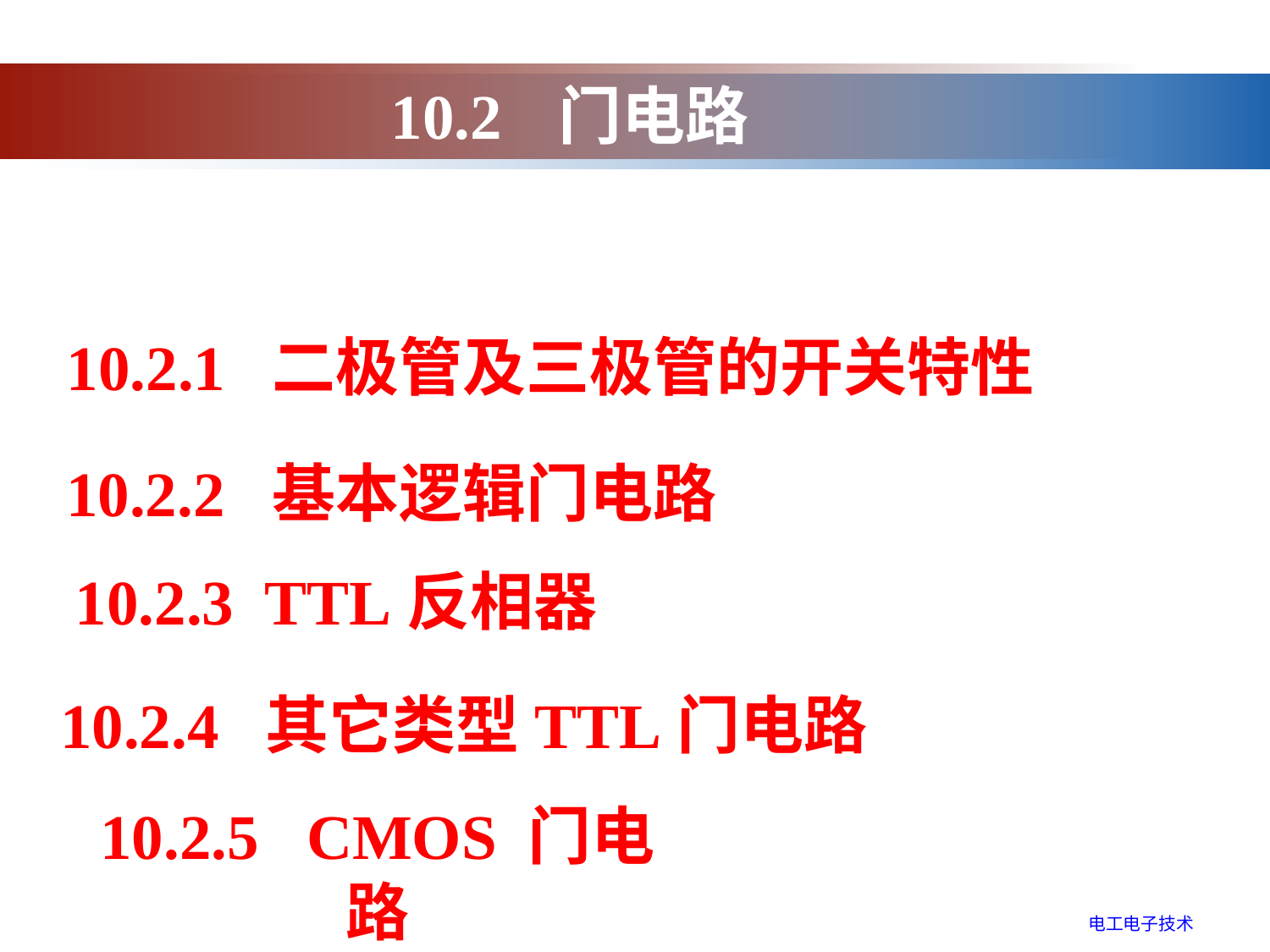

10.2   门电路
10.2.1  二极管及三极管的开关特性
10.2.2  基本逻辑门电路
10.2.3  TTL反相器
10.2.4  其它类型TTL门电路
10.2.5   CMOS 门电路
电工电子技术